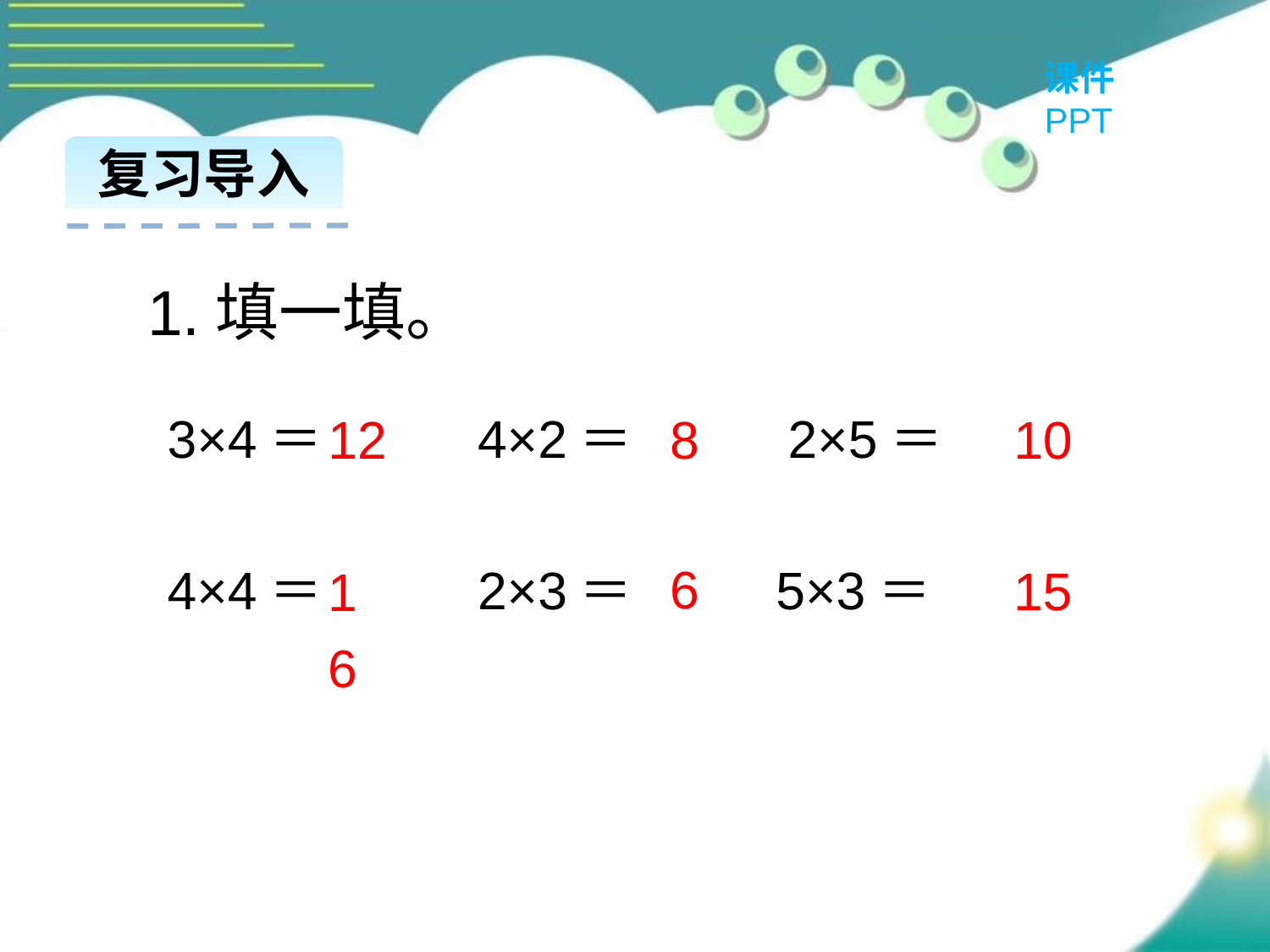

课件PPT
复习导入

1.填一填。
3×4＝            4×2＝            2×5＝

4×4＝            2×3＝           5×3＝
8
10
12
6
15
16